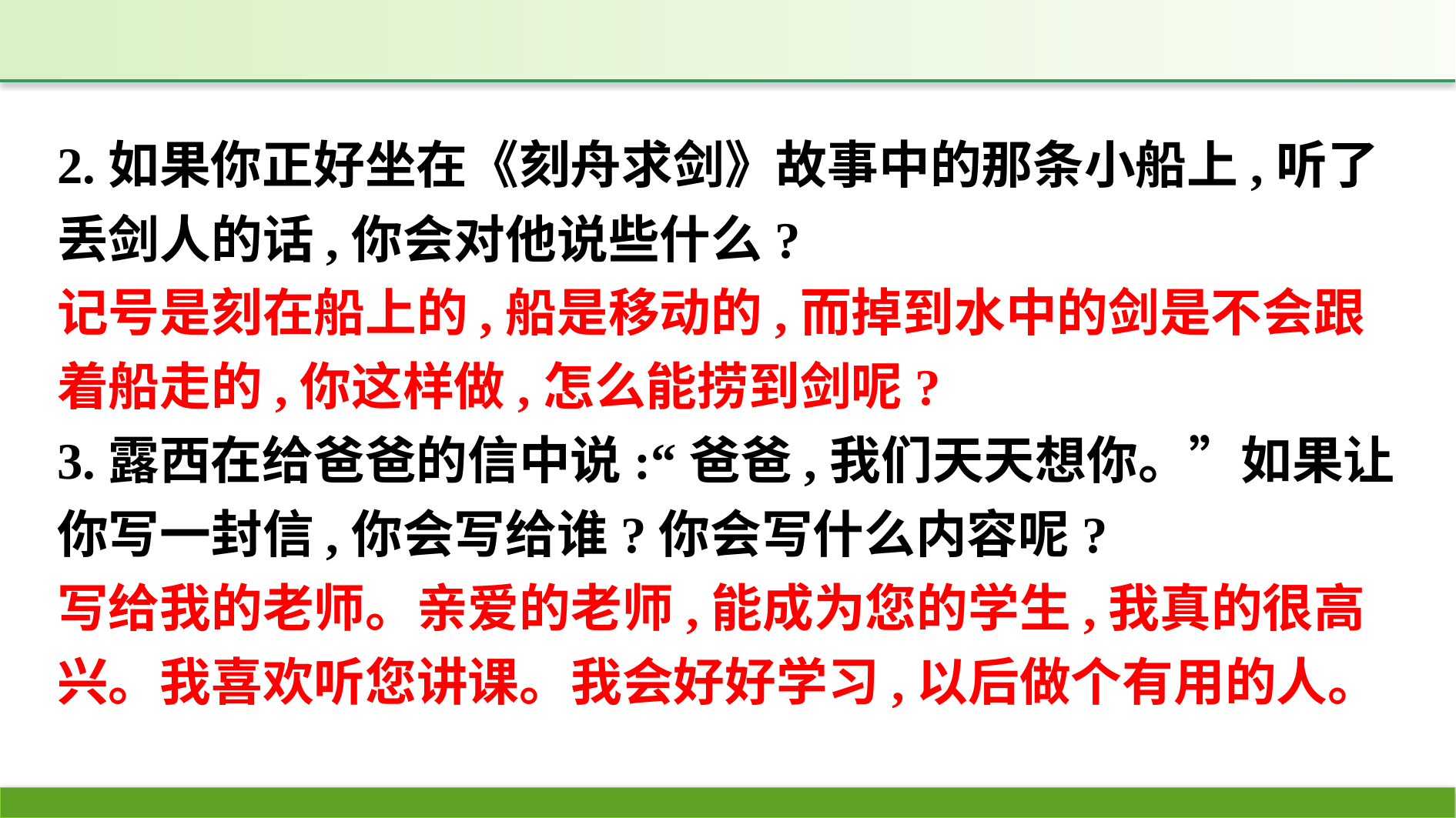

2.如果你正好坐在《刻舟求剑》故事中的那条小船上,听了丢剑人的话,你会对他说些什么?
记号是刻在船上的,船是移动的,而掉到水中的剑是不会跟着船走的,你这样做,怎么能捞到剑呢?
3.露西在给爸爸的信中说:“爸爸,我们天天想你。”如果让你写一封信,你会写给谁?你会写什么内容呢?
写给我的老师。亲爱的老师,能成为您的学生,我真的很高兴。我喜欢听您讲课。我会好好学习,以后做个有用的人。